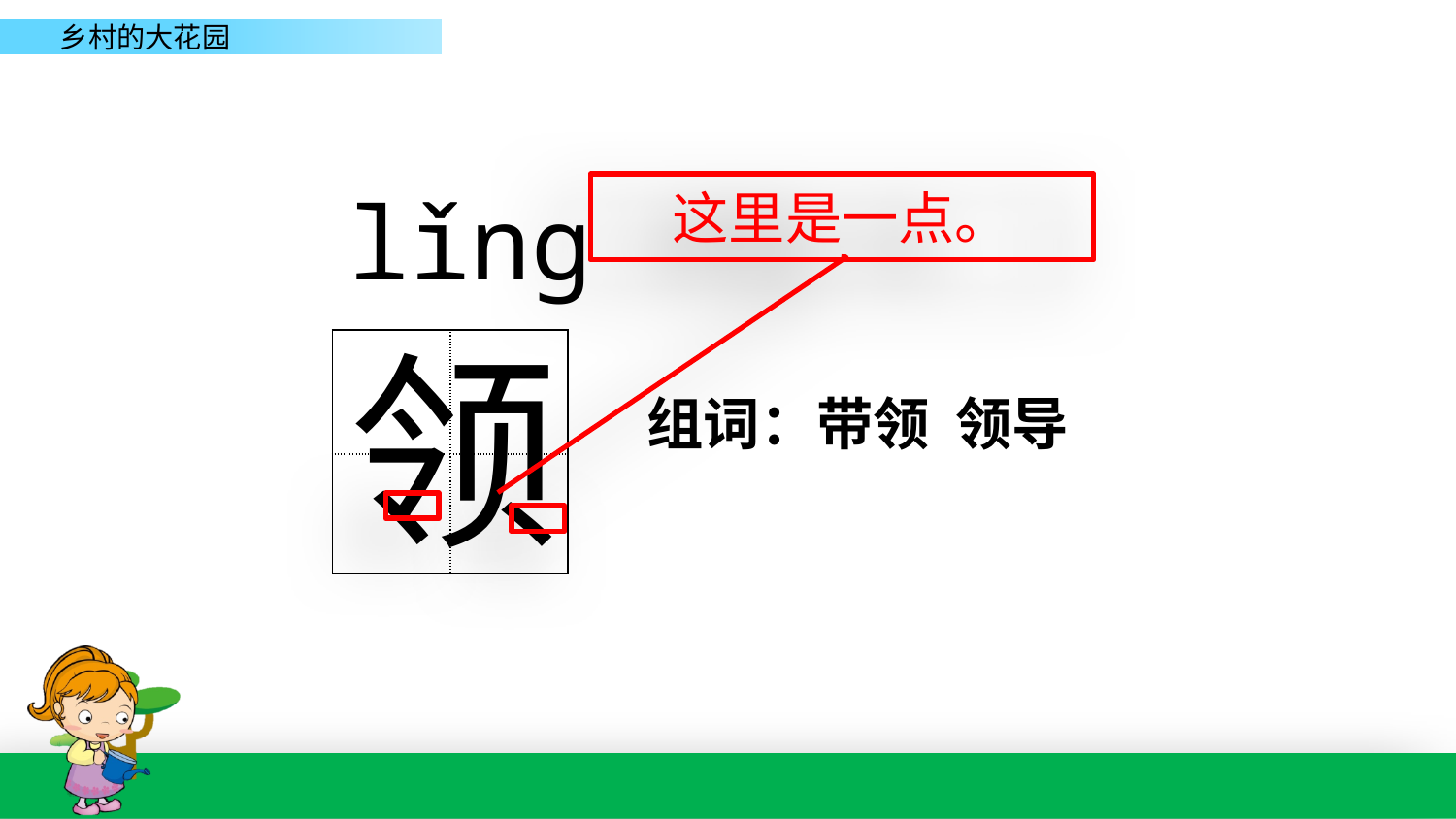

lǐng
这里是一点。
领
|  |  |
| --- | --- |
|  |  |
组词：带领  领导